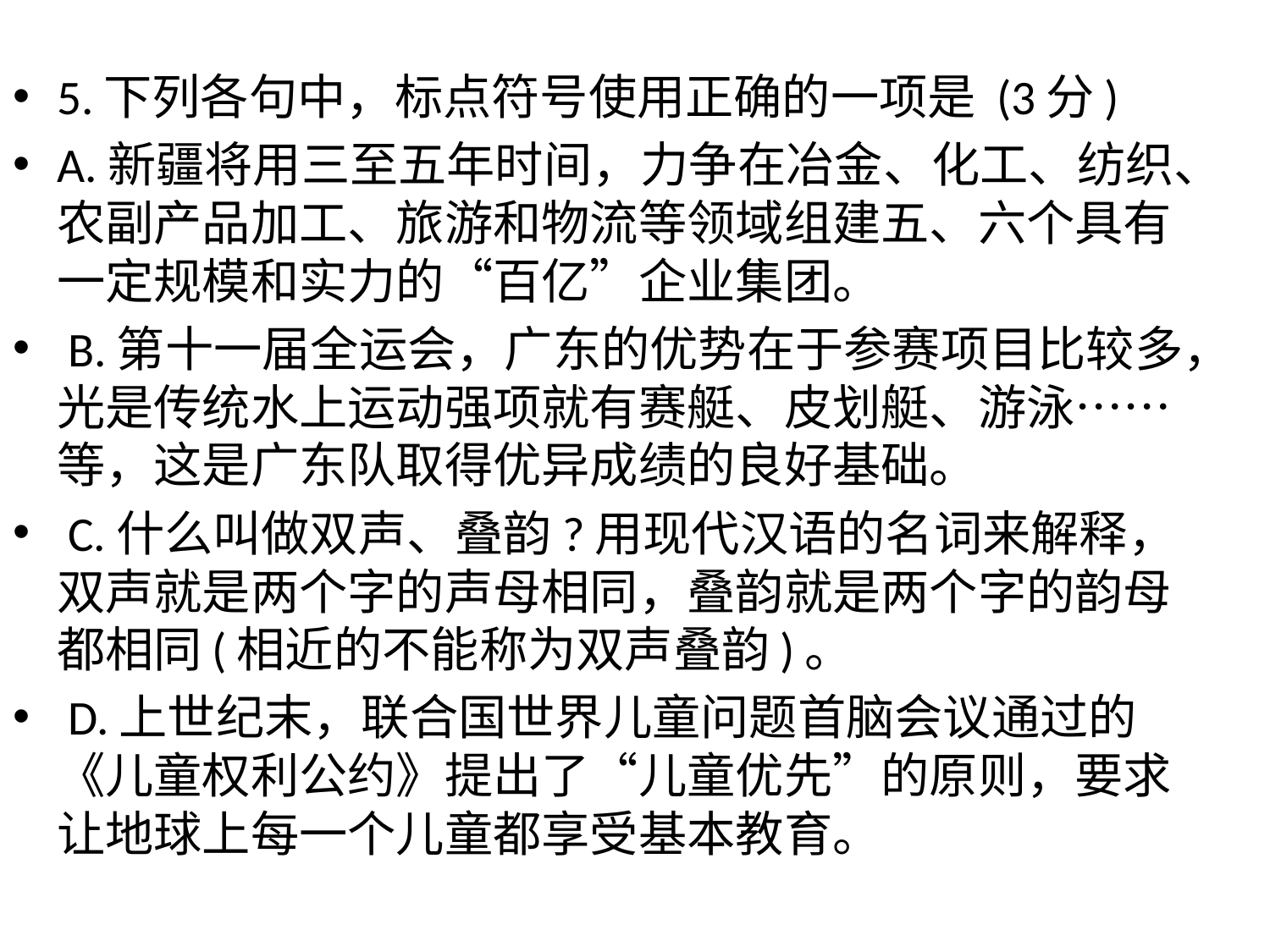

5.下列各句中，标点符号使用正确的一项是 (3分)
A.新疆将用三至五年时间，力争在冶金、化工、纺织、农副产品加工、旅游和物流等领域组建五、六个具有一定规模和实力的“百亿”企业集团。
 B.第十一届全运会，广东的优势在于参赛项目比较多，光是传统水上运动强项就有赛艇、皮划艇、游泳……等，这是广东队取得优异成绩的良好基础。
 C.什么叫做双声、叠韵?用现代汉语的名词来解释，双声就是两个字的声母相同，叠韵就是两个字的韵母都相同(相近的不能称为双声叠韵)。
 D.上世纪末，联合国世界儿童问题首脑会议通过的《儿童权利公约》提出了“儿童优先”的原则，要求让地球上每一个儿童都享受基本教育。